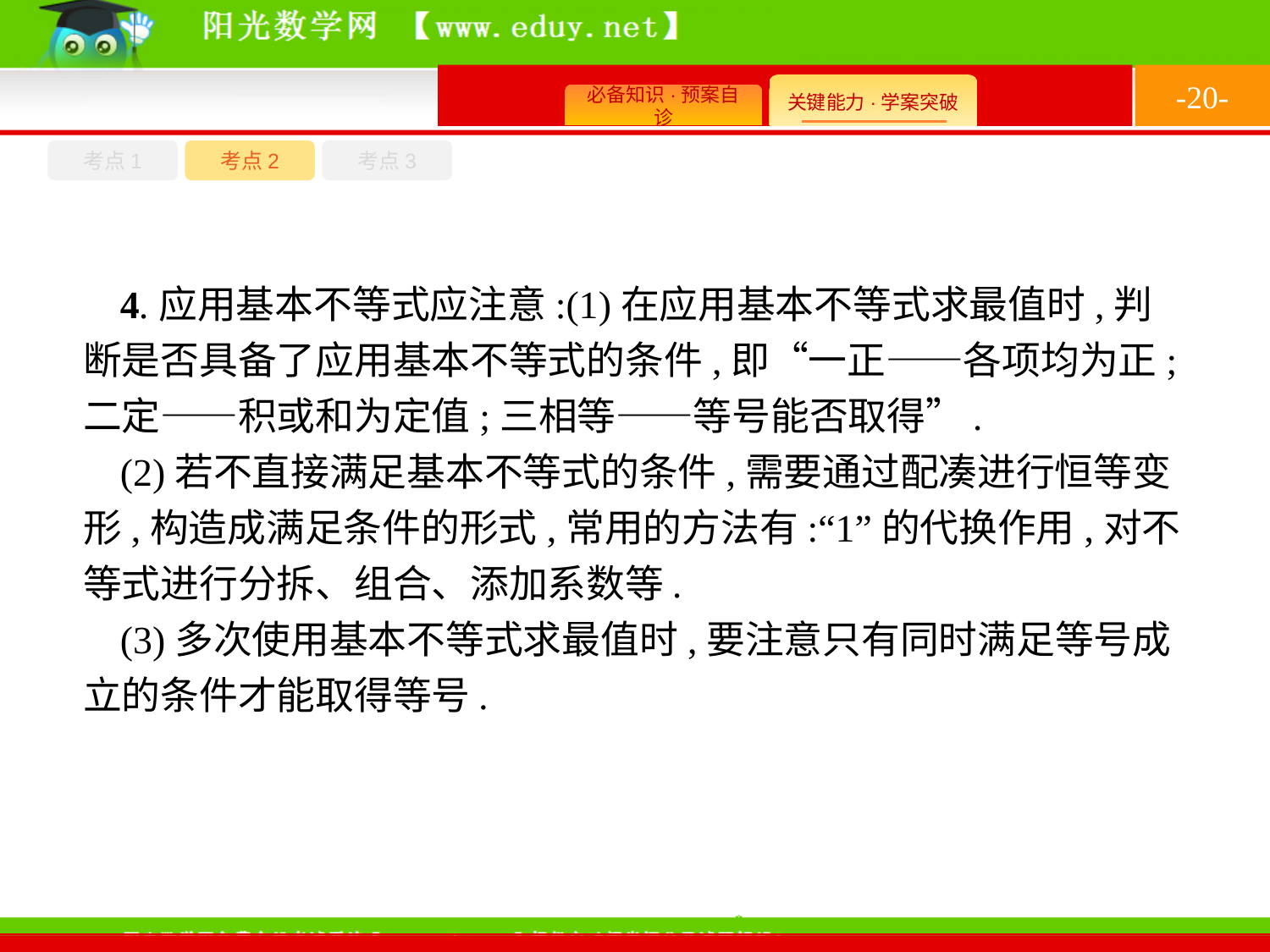

-20-
考点1
考点3
考点2
4.应用基本不等式应注意:(1)在应用基本不等式求最值时,判断是否具备了应用基本不等式的条件,即“一正——各项均为正;二定——积或和为定值;三相等——等号能否取得”.
(2)若不直接满足基本不等式的条件,需要通过配凑进行恒等变形,构造成满足条件的形式,常用的方法有:“1”的代换作用,对不等式进行分拆、组合、添加系数等.
(3)多次使用基本不等式求最值时,要注意只有同时满足等号成立的条件才能取得等号.